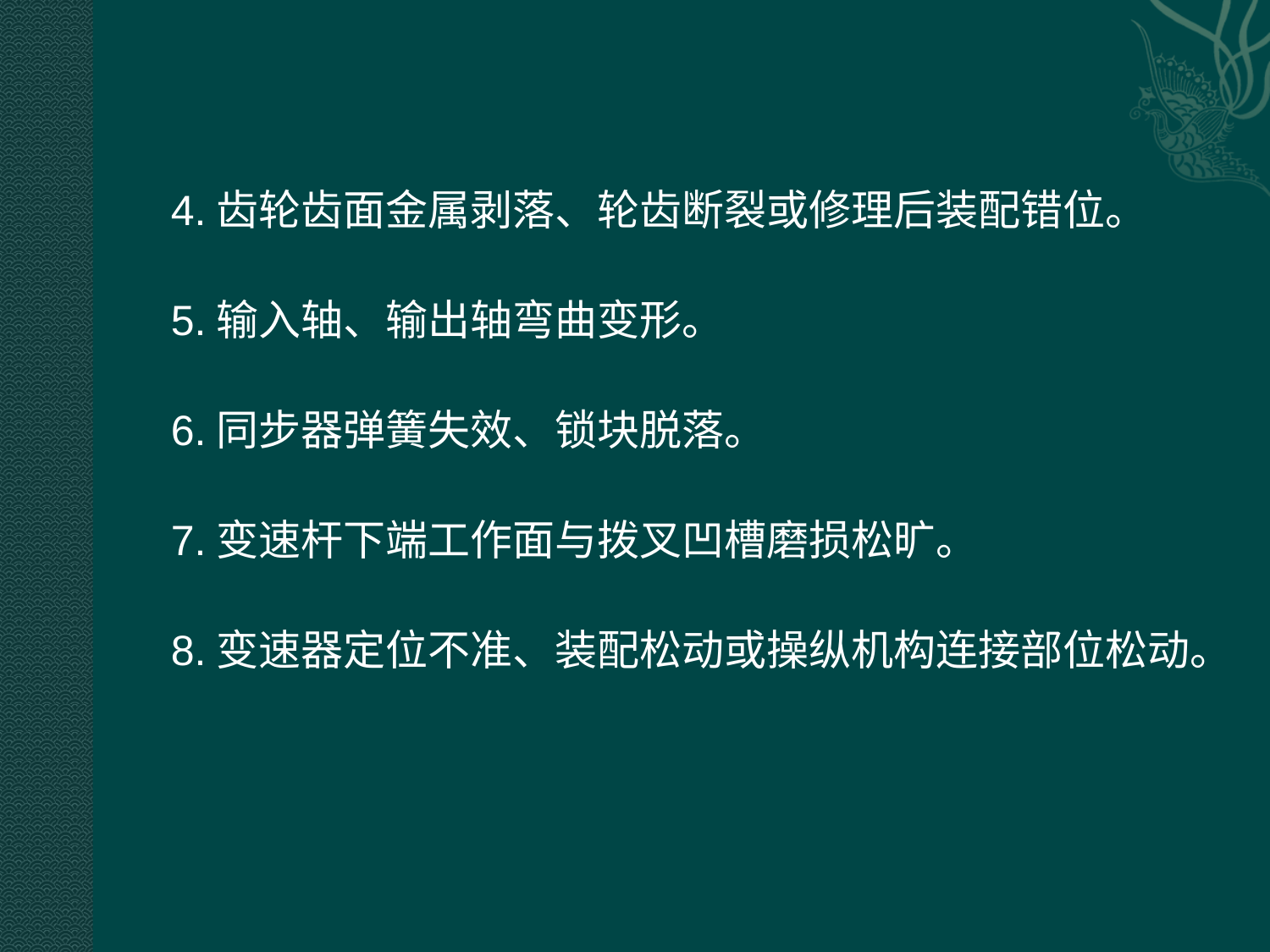

4.齿轮齿面金属剥落、轮齿断裂或修理后装配错位。
5.输入轴、输出轴弯曲变形。
6.同步器弹簧失效、锁块脱落。
7.变速杆下端工作面与拨叉凹槽磨损松旷。
8.变速器定位不准、装配松动或操纵机构连接部位松动。